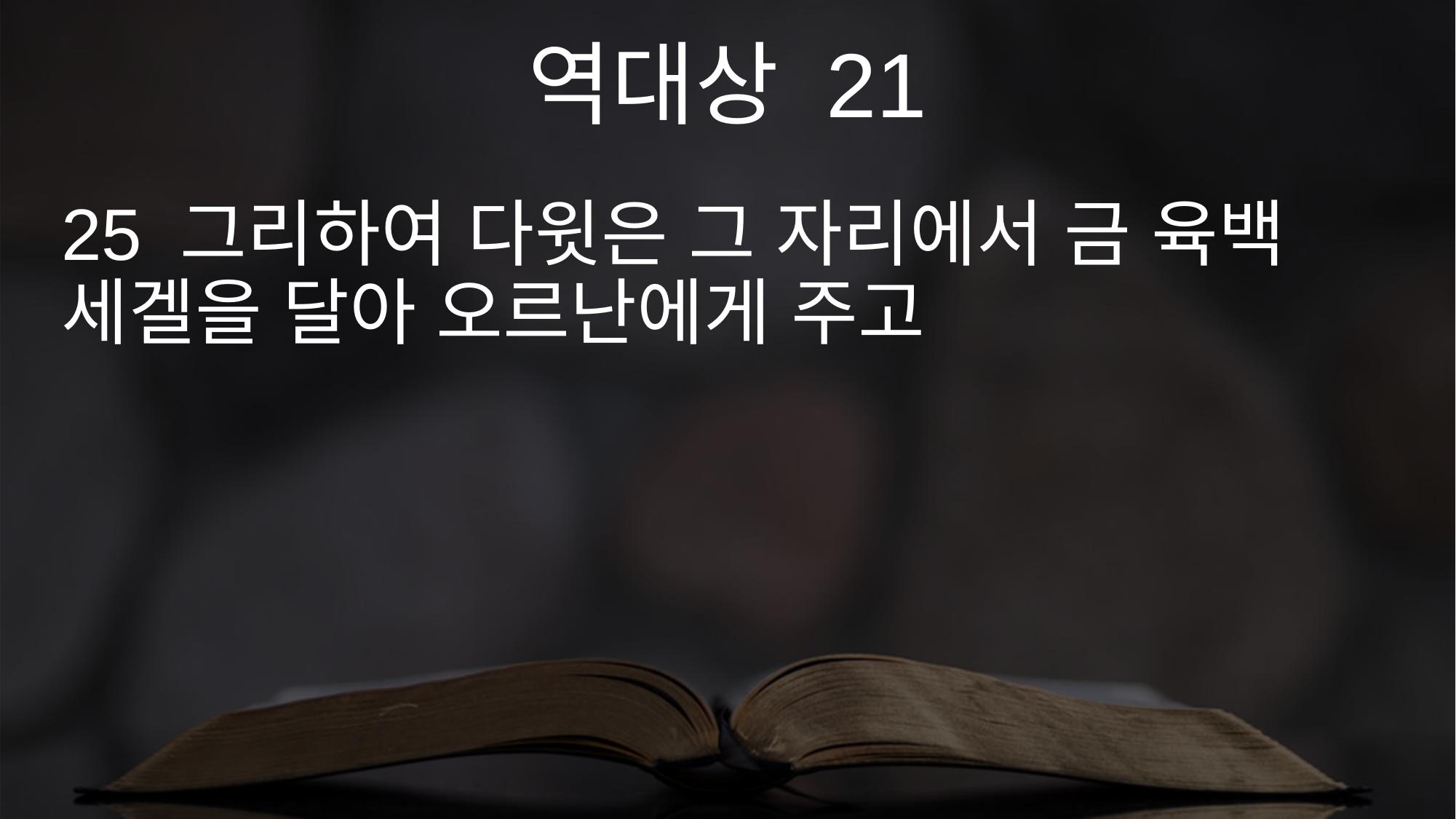

역대상 21
25 그리하여 다윗은 그 자리에서 금 육백 세겔을 달아 오르난에게 주고